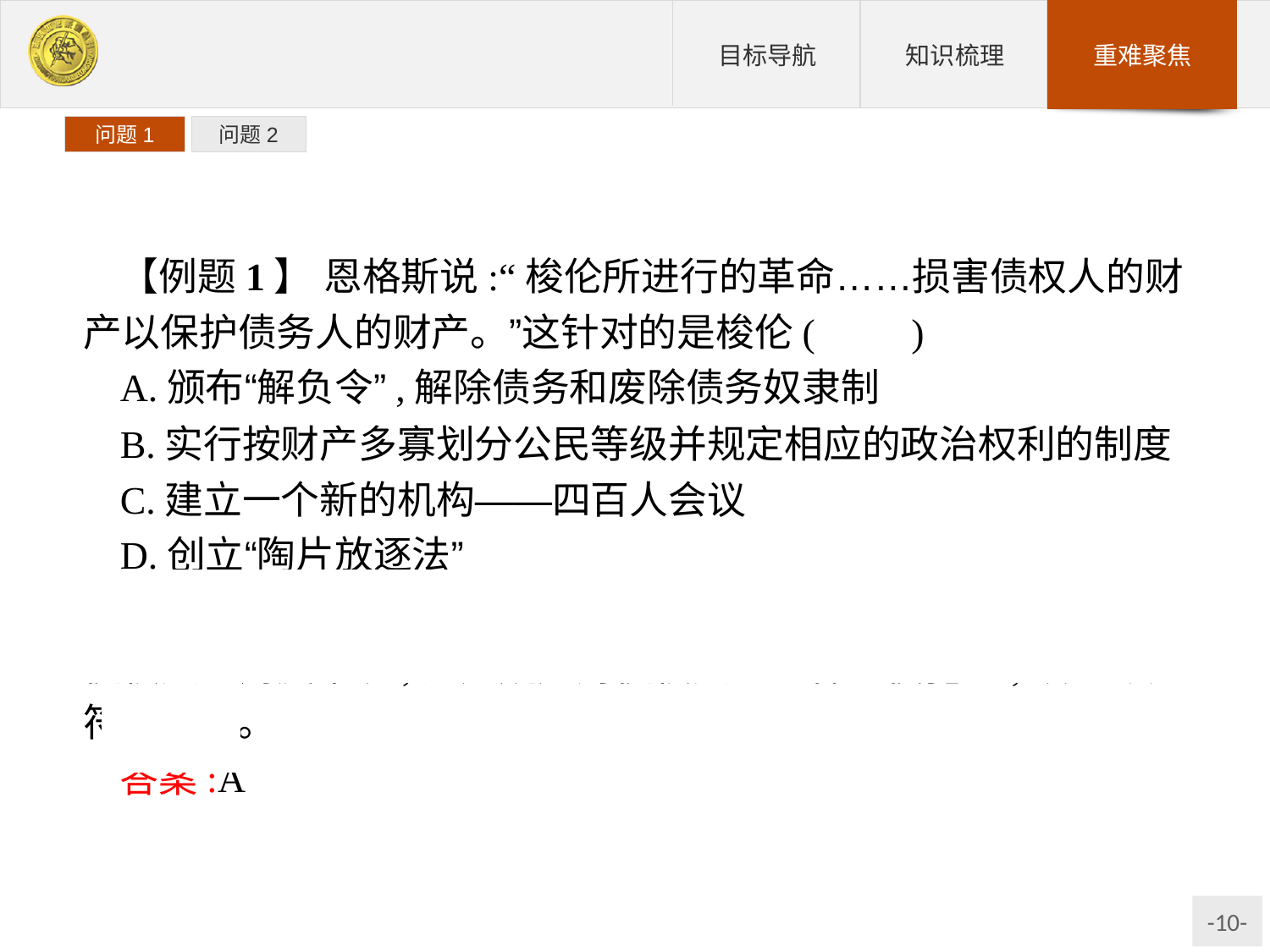

问题1
问题2
【例题1】 恩格斯说:“梭伦所进行的革命……损害债权人的财产以保护债务人的财产。”这针对的是梭伦(　　)
A.颁布“解负令”,解除债务和废除债务奴隶制
B.实行按财产多寡划分公民等级并规定相应的政治权利的制度
C.建立一个新的机构——四百人会议
D.创立“陶片放逐法”
解析:“负”指的就是债务,“解负令”就是废除债务的法令。从债权人的角度来说,这无疑是对债权人的一种“侵犯”,故A项符合题意。
答案:A